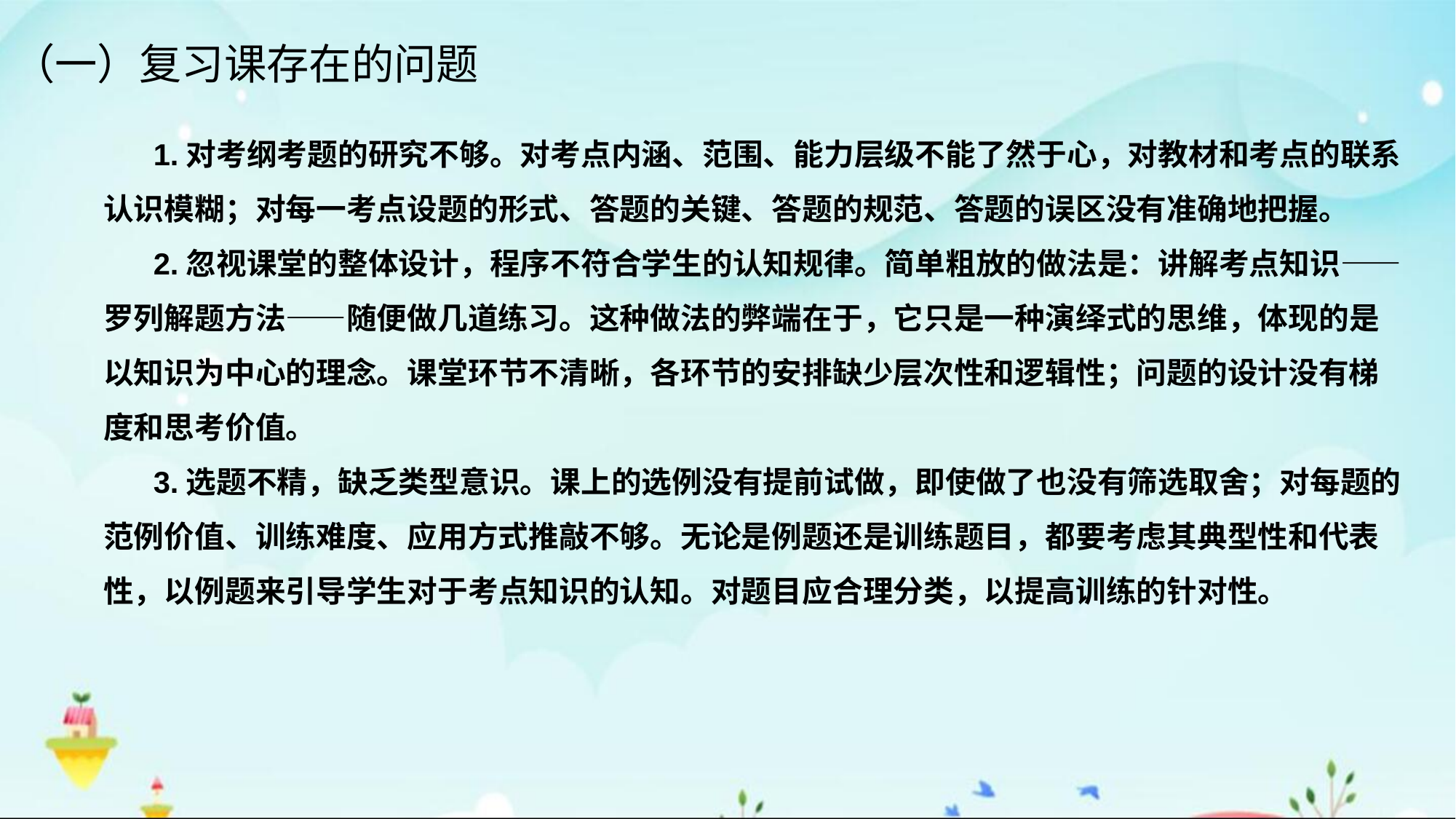

# （一）复习课存在的问题
1.对考纲考题的研究不够。对考点内涵、范围、能力层级不能了然于心，对教材和考点的联系认识模糊；对每一考点设题的形式、答题的关键、答题的规范、答题的误区没有准确地把握。
2.忽视课堂的整体设计，程序不符合学生的认知规律。简单粗放的做法是：讲解考点知识――罗列解题方法――随便做几道练习。这种做法的弊端在于，它只是一种演绎式的思维，体现的是以知识为中心的理念。课堂环节不清晰，各环节的安排缺少层次性和逻辑性；问题的设计没有梯度和思考价值。
3.选题不精，缺乏类型意识。课上的选例没有提前试做，即使做了也没有筛选取舍；对每题的范例价值、训练难度、应用方式推敲不够。无论是例题还是训练题目，都要考虑其典型性和代表性，以例题来引导学生对于考点知识的认知。对题目应合理分类，以提高训练的针对性。